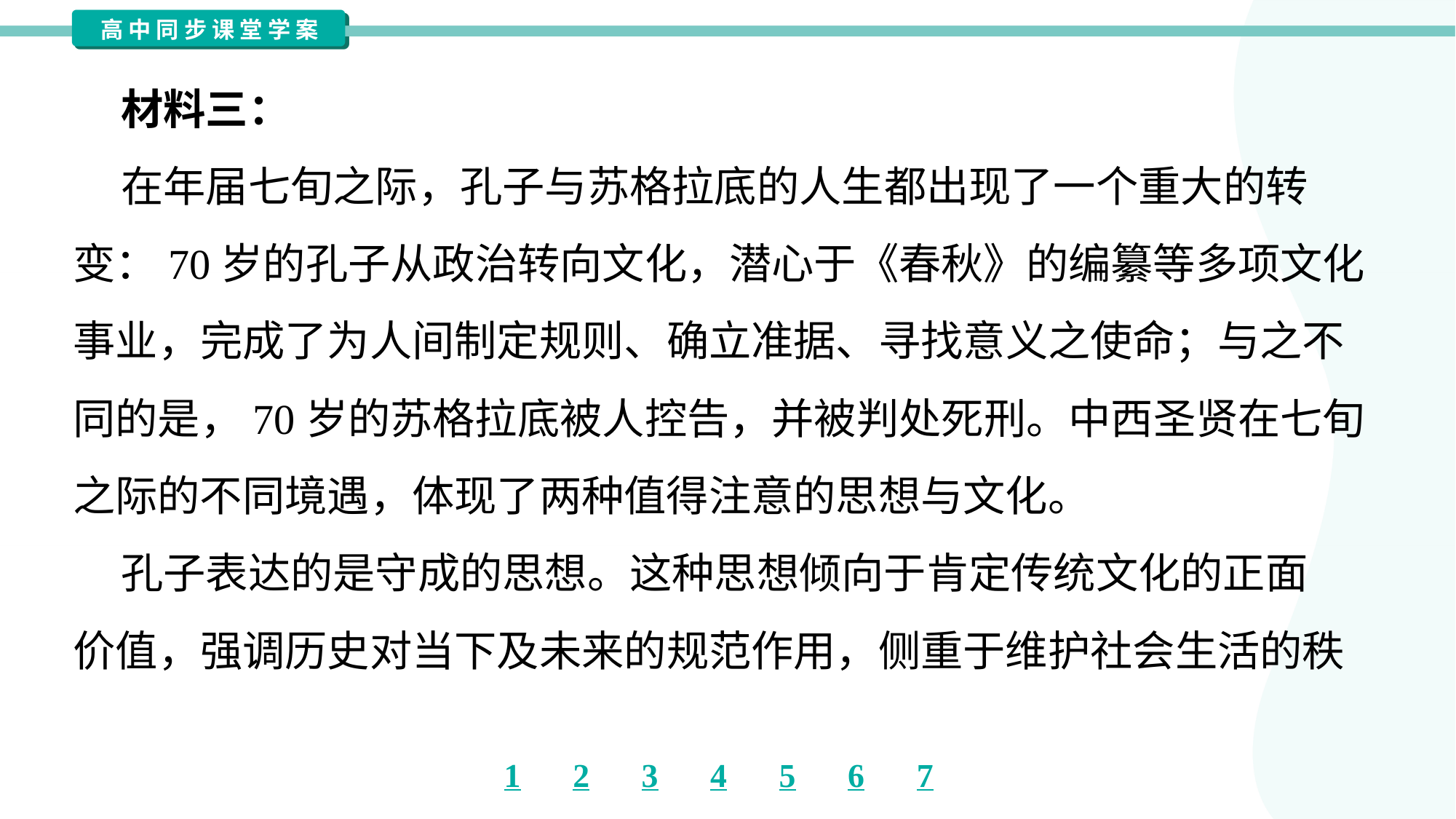

材料三：
    在年届七旬之际，孔子与苏格拉底的人生都出现了一个重大的转
变：70岁的孔子从政治转向文化，潜心于《春秋》的编纂等多项文化
事业，完成了为人间制定规则、确立准据、寻找意义之使命；与之不
同的是，70岁的苏格拉底被人控告，并被判处死刑。中西圣贤在七旬
之际的不同境遇，体现了两种值得注意的思想与文化。
    孔子表达的是守成的思想。这种思想倾向于肯定传统文化的正面
价值，强调历史对当下及未来的规范作用，侧重于维护社会生活的秩